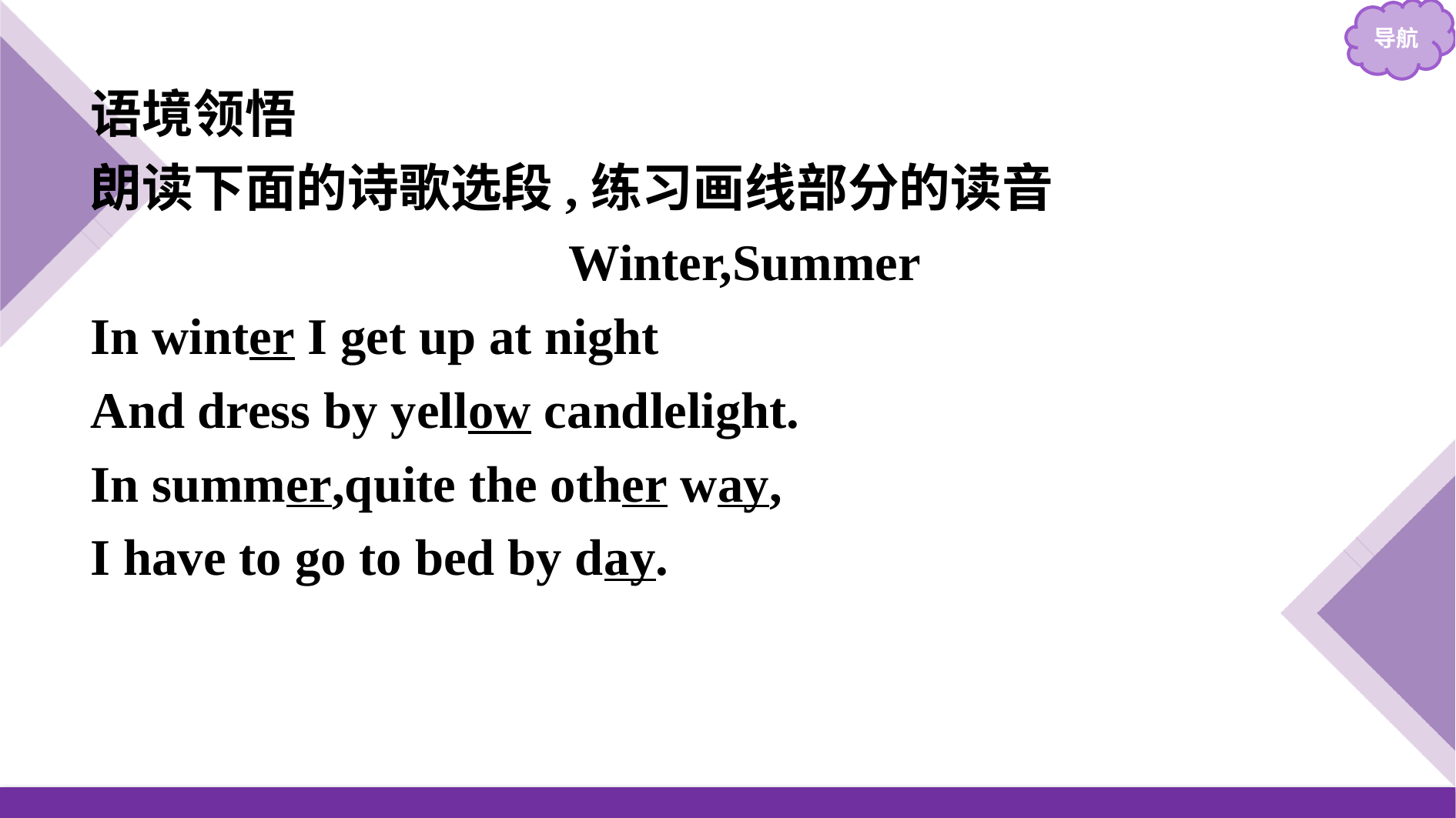

语境领悟
朗读下面的诗歌选段,练习画线部分的读音
Winter,Summer
In winter I get up at night
And dress by yellow candlelight.
In summer,quite the other way,
I have to go to bed by day.